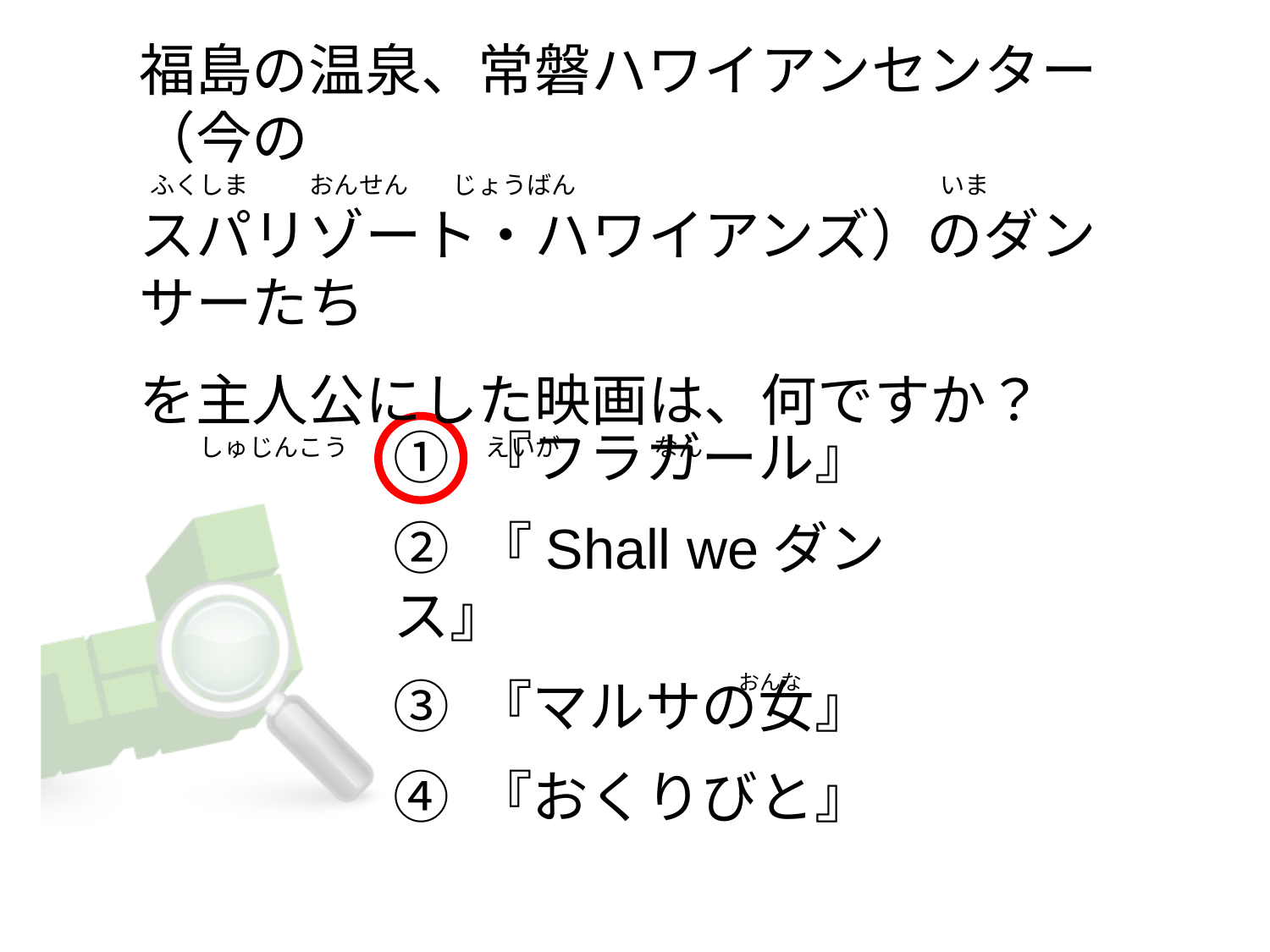

# 福島の温泉、常磐ハワイアンセンター（今の   ふくしま           おんせん        じょうばん                                                                  いま スパリゾート・ハワイアンズ）のダンサーたち     を主人公にした映画は、何ですか？            しゅじんこう                         えいが                 なん

① 『フラガール』
② 『Shall weダンス』
③ 『マルサの女』
④ 『おくりびと』
                                                  おんな